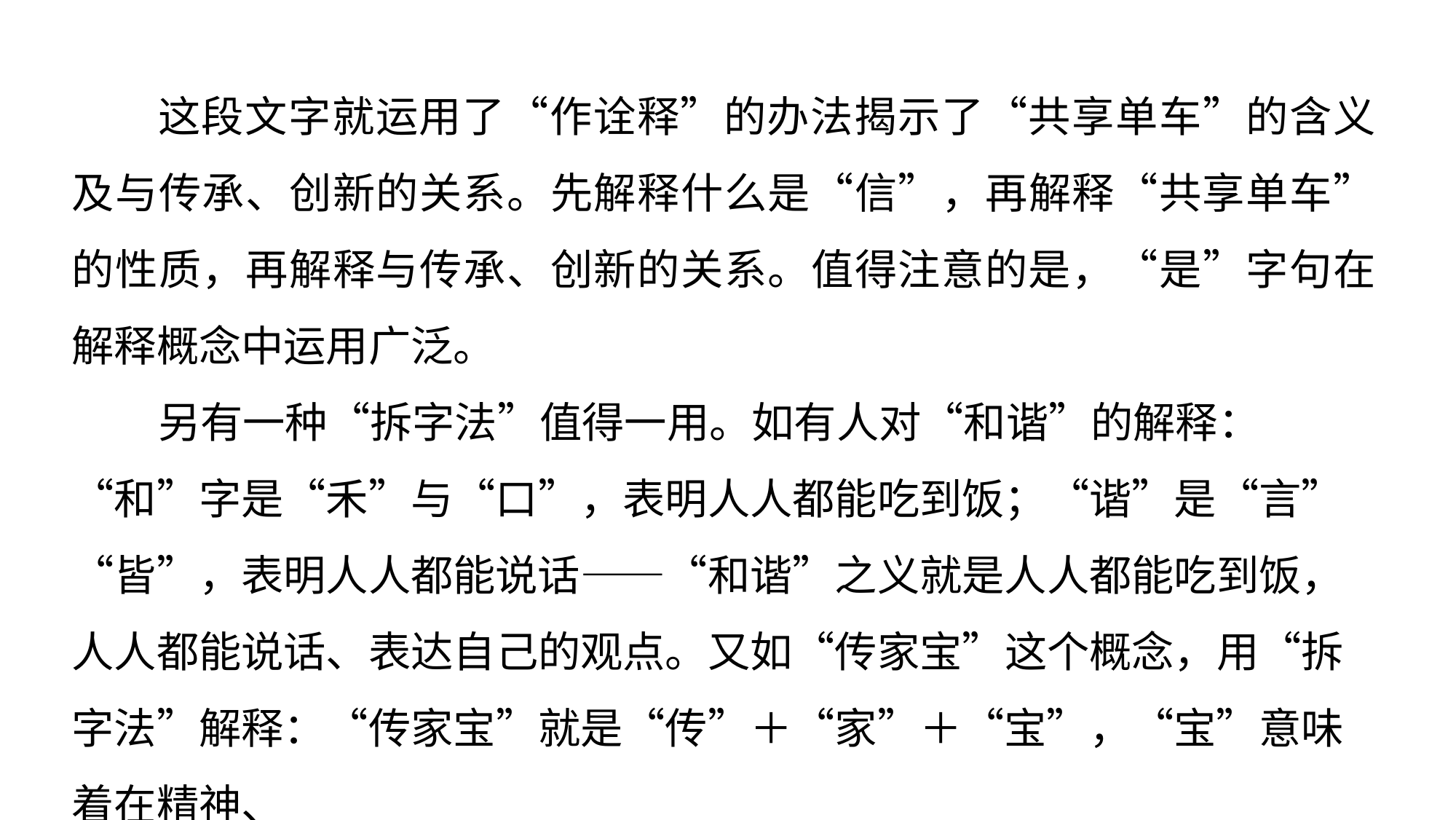

这段文字就运用了“作诠释”的办法揭示了“共享单车”的含义及与传承、创新的关系。先解释什么是“信”，再解释“共享单车”的性质，再解释与传承、创新的关系。值得注意的是，“是”字句在解释概念中运用广泛。
另有一种“拆字法”值得一用。如有人对“和谐”的解释：“和”字是“禾”与“口”，表明人人都能吃到饭；“谐”是“言”“皆”，表明人人都能说话——“和谐”之义就是人人都能吃到饭，人人都能说话、表达自己的观点。又如“传家宝”这个概念，用“拆字法”解释：“传家宝”就是“传”＋“家”＋“宝”，“宝”意味着在精神、